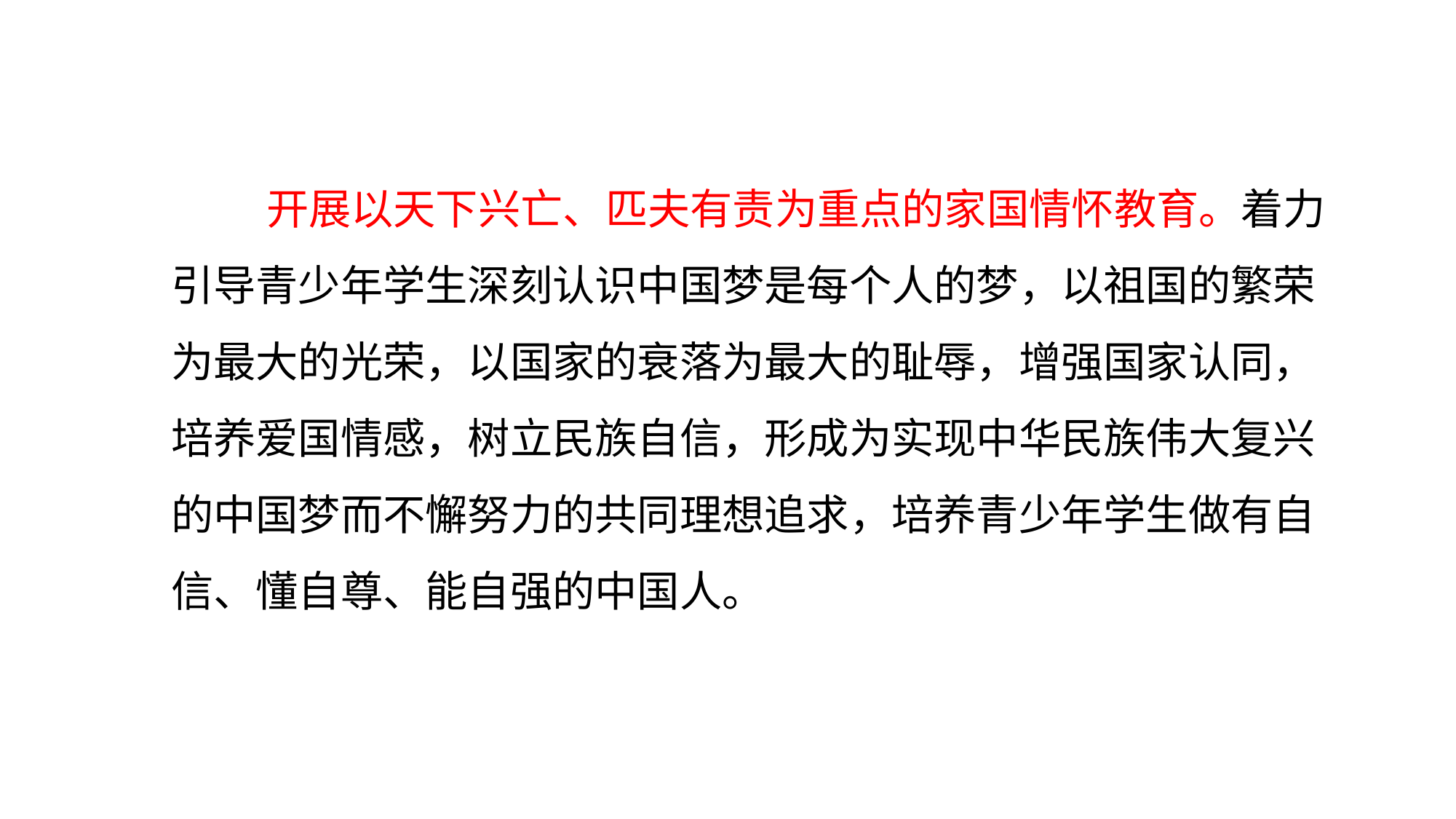

开展以天下兴亡、匹夫有责为重点的家国情怀教育。着力引导青少年学生深刻认识中国梦是每个人的梦，以祖国的繁荣为最大的光荣，以国家的衰落为最大的耻辱，增强国家认同，培养爱国情感，树立民族自信，形成为实现中华民族伟大复兴的中国梦而不懈努力的共同理想追求，培养青少年学生做有自信、懂自尊、能自强的中国人。